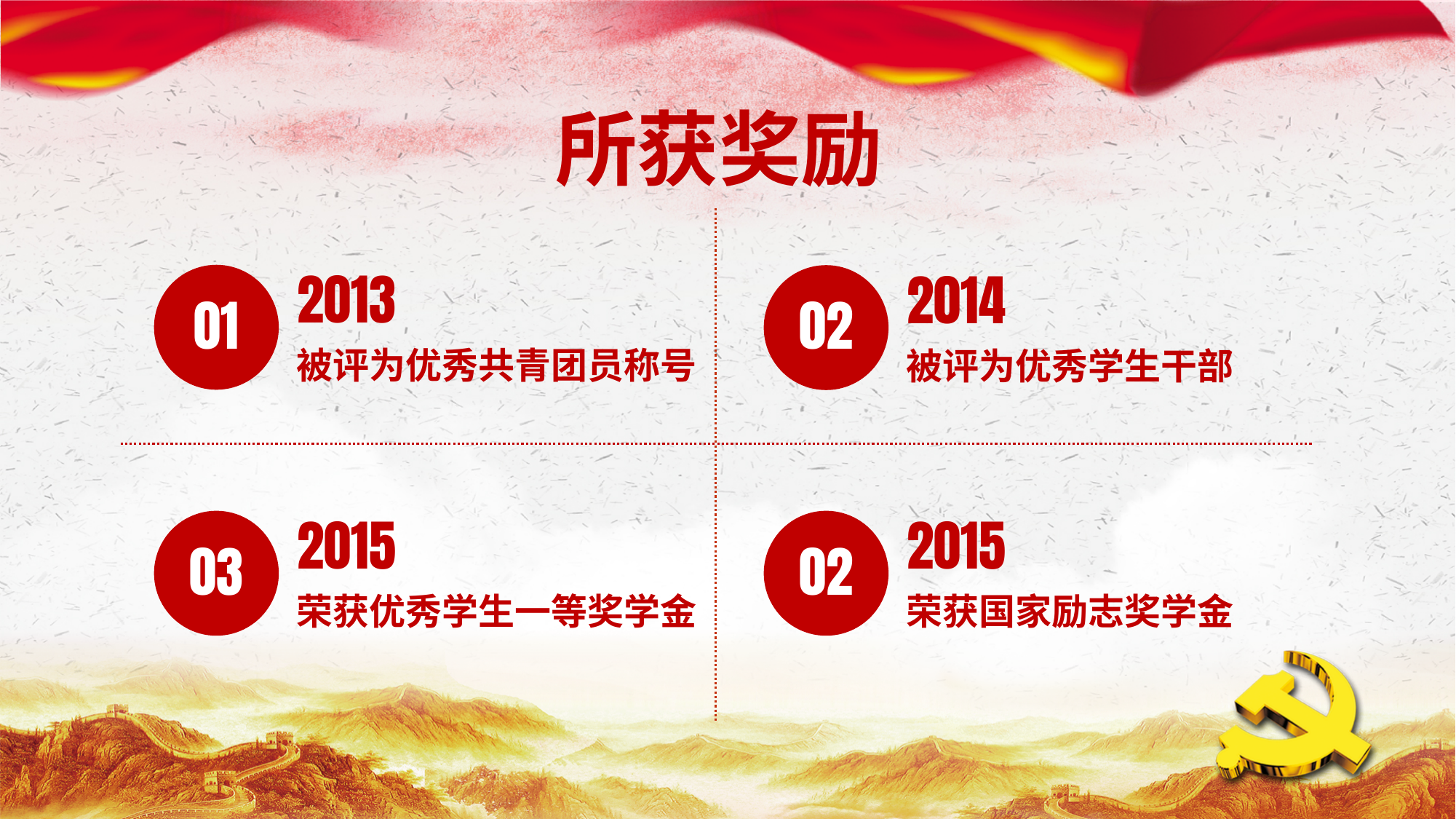

所获奖励
01
02
2013
被评为优秀共青团员称号
2014
被评为优秀学生干部
03
02
2015
荣获优秀学生一等奖学金
2015
荣获国家励志奖学金